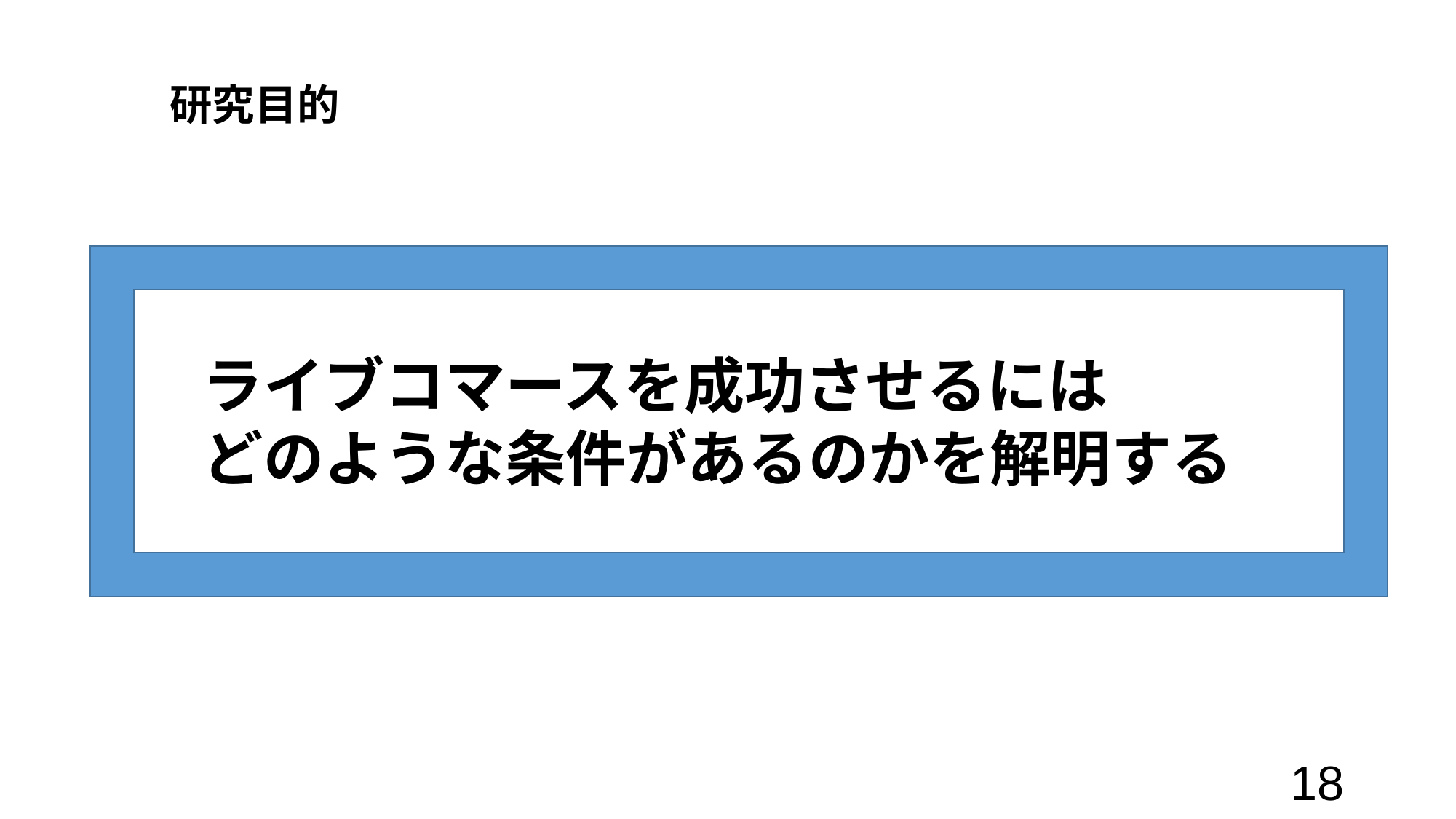

研究目的

ライブコマースを成功させるには
どのような条件があるのかを解明する
18